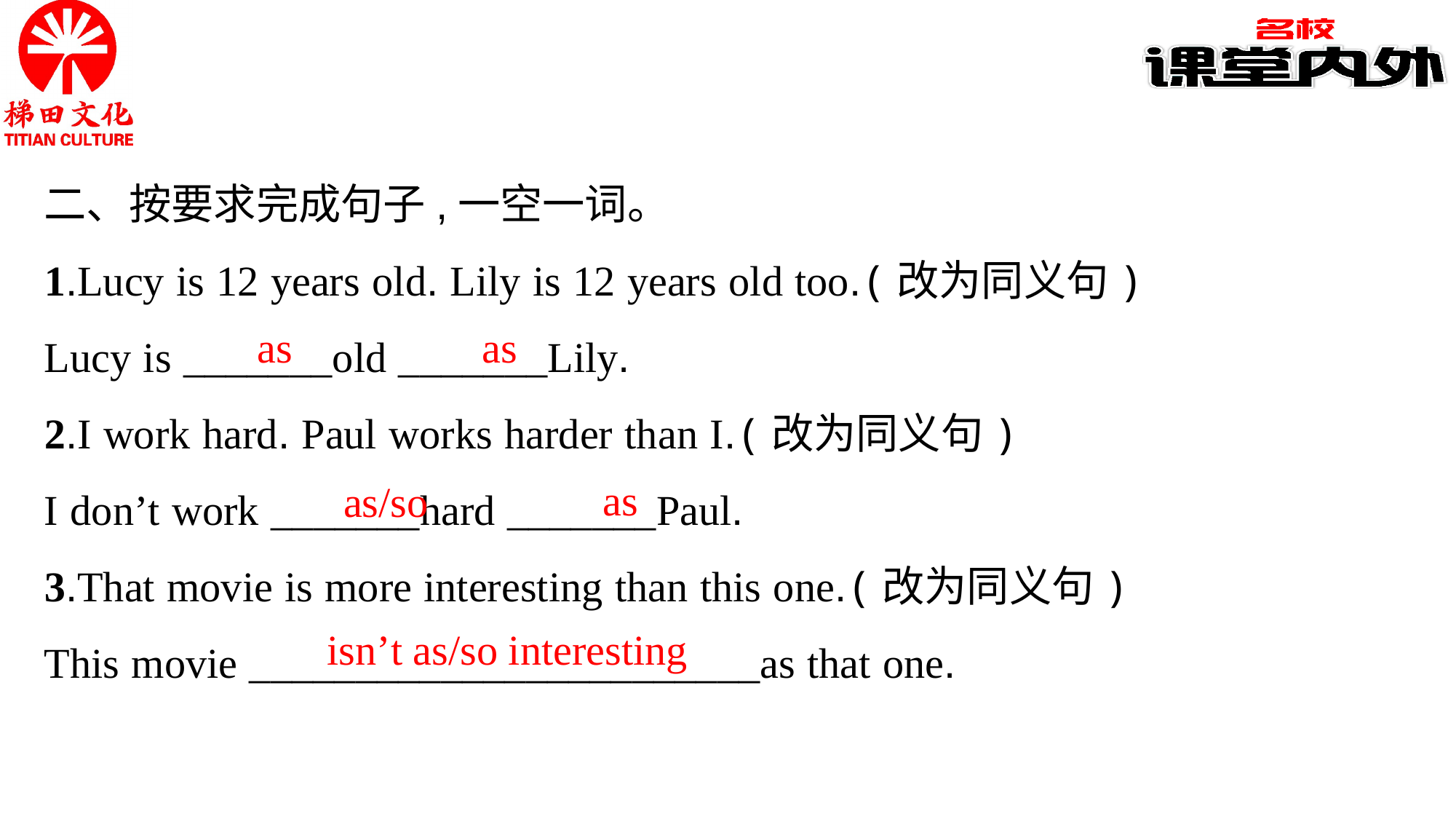

二、按要求完成句子,一空一词。
1.Lucy is 12 years old. Lily is 12 years old too.(改为同义句)
Lucy is _______old _______Lily.
2.I work hard. Paul works harder than I.(改为同义句)
I don’t work _______hard _______Paul.
3.That movie is more interesting than this one.(改为同义句)
This movie ________________________as that one.
as
as
as
as/so
isn’t as/so interesting